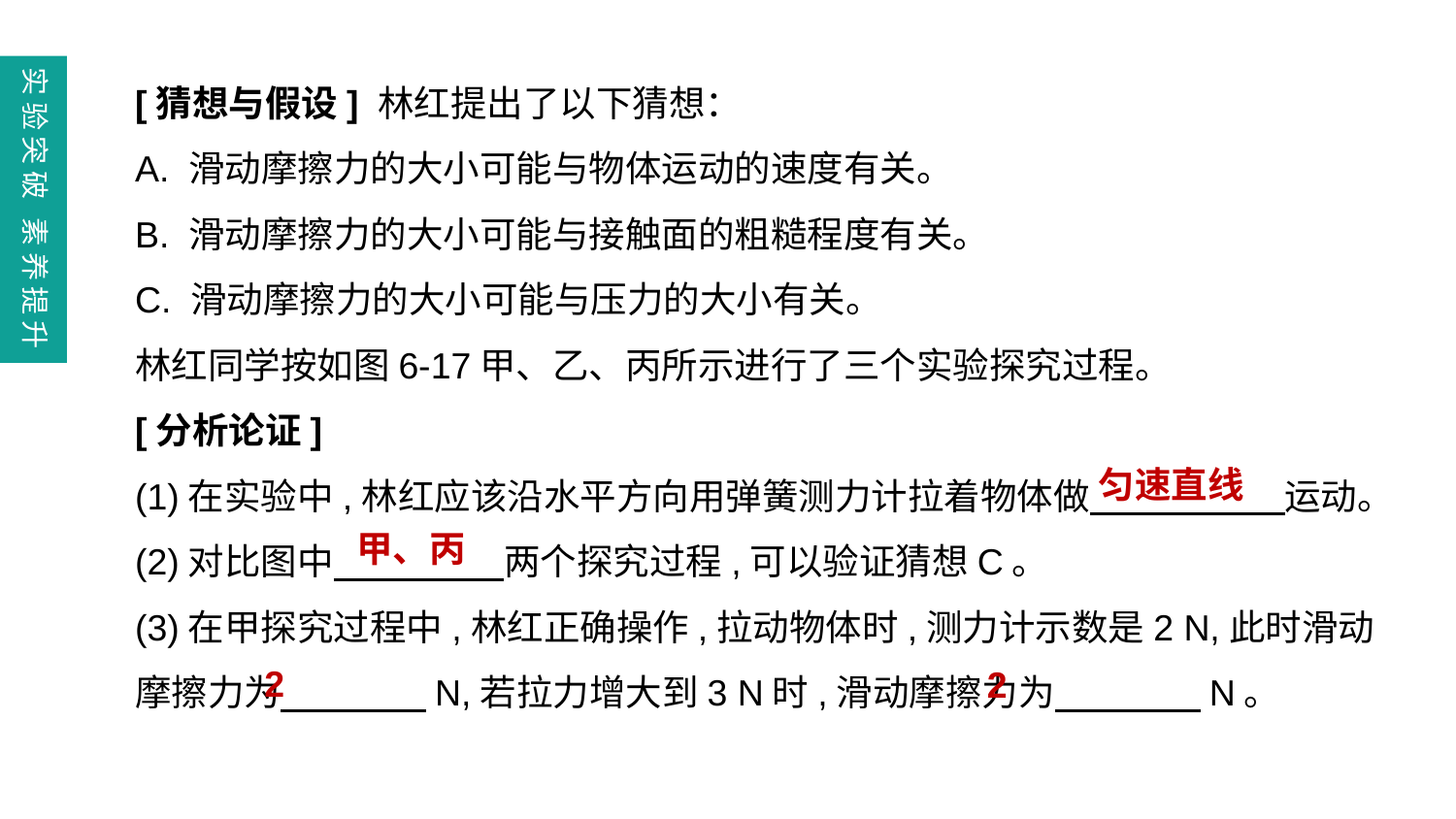

[猜想与假设] 林红提出了以下猜想：
A. 滑动摩擦力的大小可能与物体运动的速度有关。
B. 滑动摩擦力的大小可能与接触面的粗糙程度有关。
C. 滑动摩擦力的大小可能与压力的大小有关。
林红同学按如图6-17甲、乙、丙所示进行了三个实验探究过程。
[分析论证]
(1)在实验中,林红应该沿水平方向用弹簧测力计拉着物体做　　      　　运动。
(2)对比图中　　　   　两个探究过程,可以验证猜想C。
(3)在甲探究过程中,林红正确操作,拉动物体时,测力计示数是2 N,此时滑动摩擦力为　　　　N,若拉力增大到3 N时,滑动摩擦力为　　　　N。

实验突破 素养提升
匀速直线
甲、丙
2
2